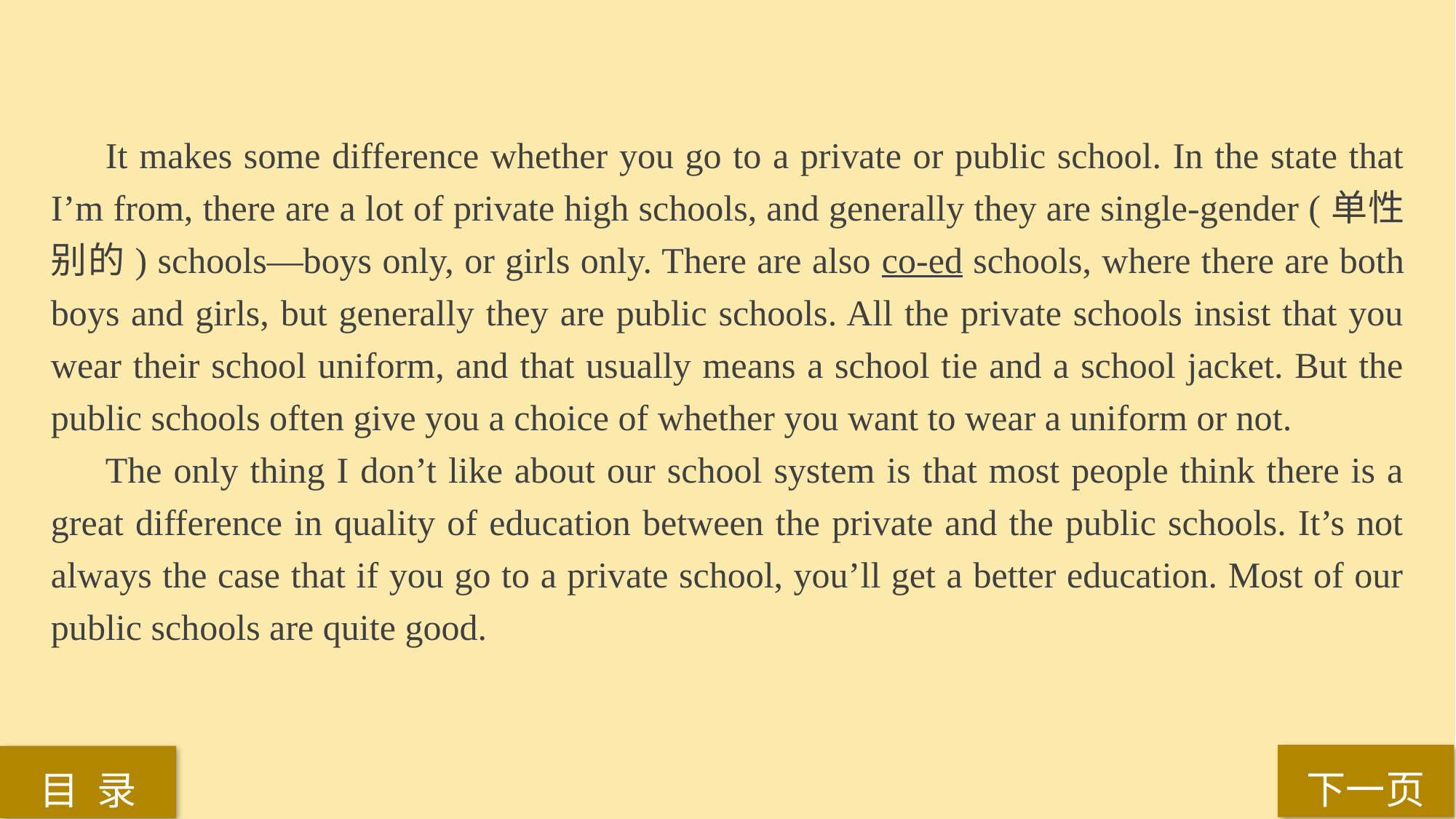

It makes some difference whether you go to a private or public school. In the state that I’m from, there are a lot of private high schools, and generally they are single-gender (单性别的) schools—boys only, or girls only. There are also co-ed schools, where there are both boys and girls, but generally they are public schools. All the private schools insist that you wear their school uniform, and that usually means a school tie and a school jacket. But the public schools often give you a choice of whether you want to wear a uniform or not.
The only thing I don’t like about our school system is that most people think there is a great difference in quality of education between the private and the public schools. It’s not always the case that if you go to a private school, you’ll get a better education. Most of our public schools are quite good.